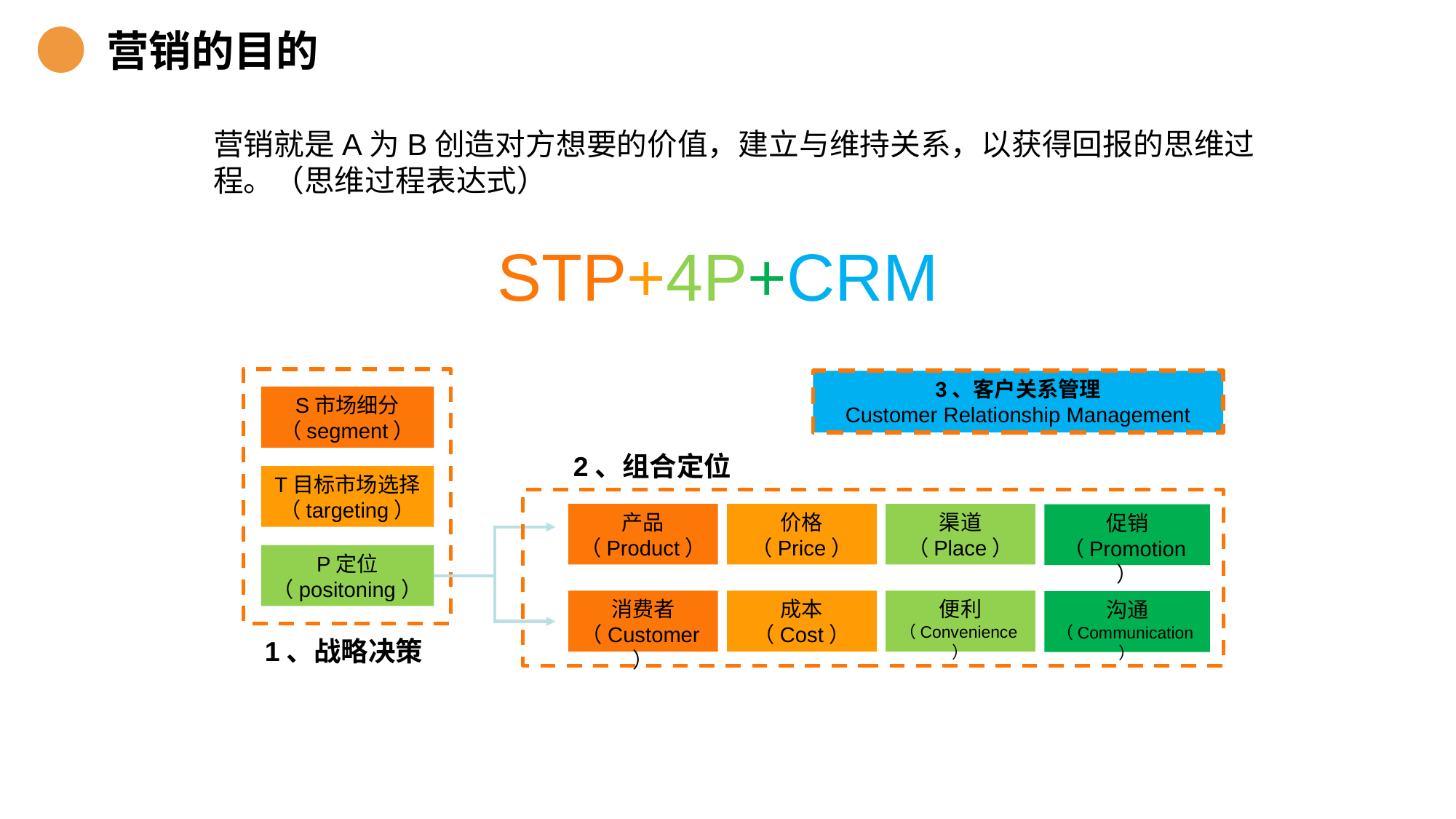

营销的目的

营销就是A为B创造对方想要的价值，建立与维持关系，以获得回报的思维过程。（思维过程表达式）
STP+4P+CRM

3、客户关系管理
Customer Relationship Management
S市场细分
（segment）

2、组合定位
T目标市场选择
（targeting）

产品
（Product）
价格
（Price）
渠道
（Place）
促销（Promotion）
P定位
（positoning）
消费者（Customer）
成本
（Cost）
便利（Convenience）
沟通（Communication）
1、战略决策